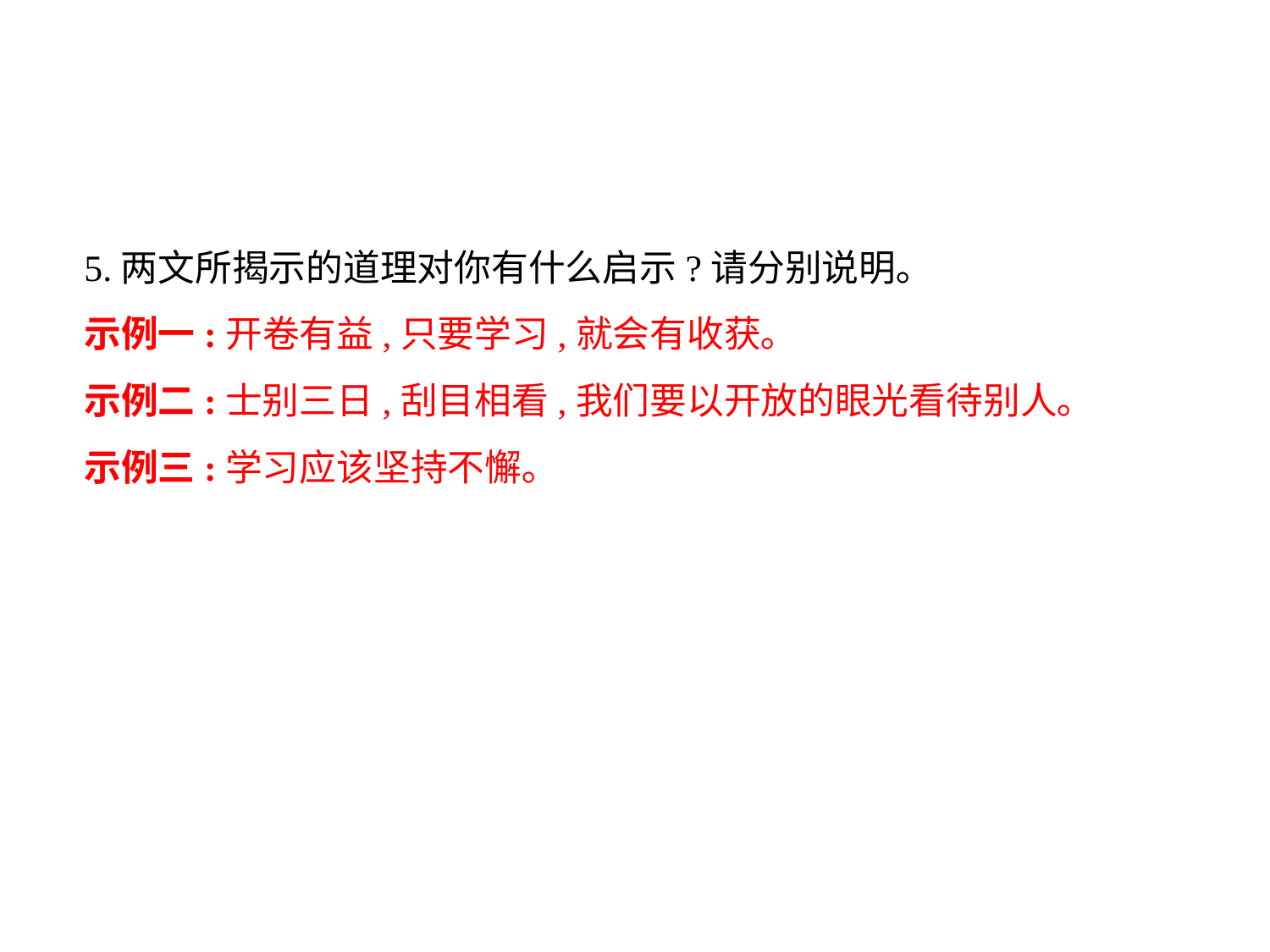

5.两文所揭示的道理对你有什么启示?请分别说明｡
示例一:开卷有益,只要学习,就会有收获｡
示例二:士别三日,刮目相看,我们要以开放的眼光看待别人｡
示例三:学习应该坚持不懈｡